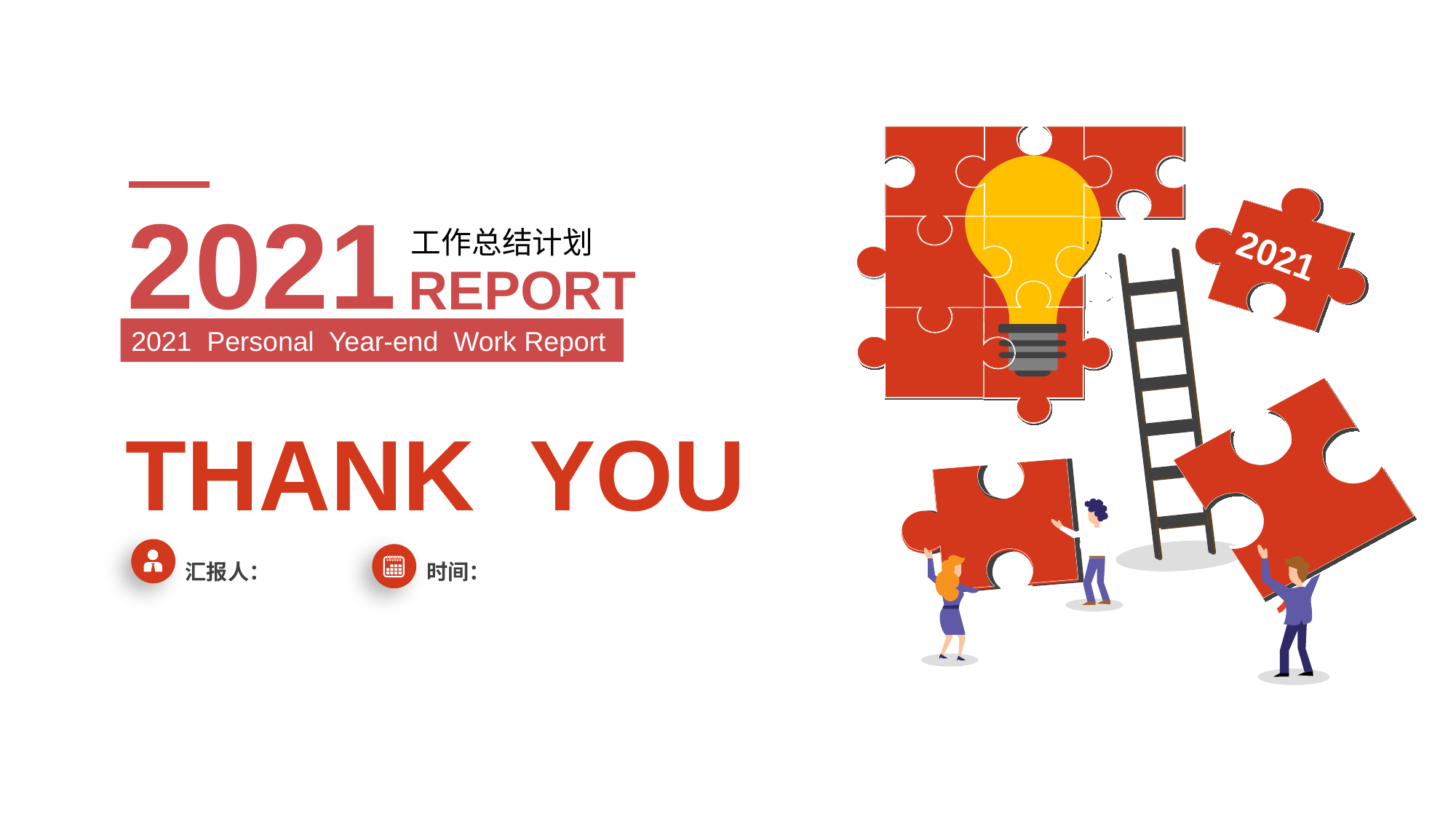

2021
工作总结计划
REPORT
2021  Personal  Year-end  Work Report

2021

THANK  YOU

汇报人：

时间：